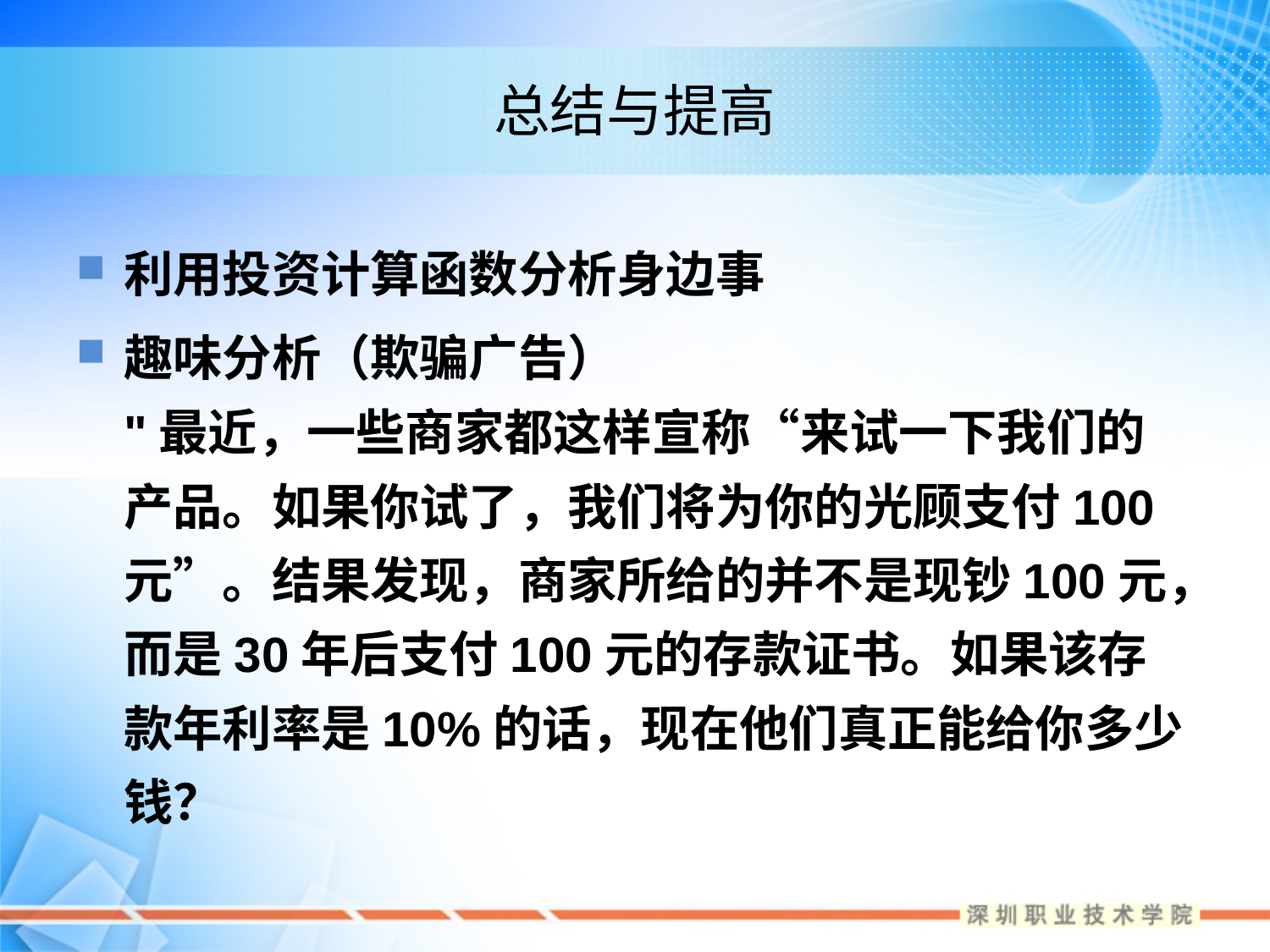

# 总结与提高
利用投资计算函数分析身边事
趣味分析（欺骗广告）					"最近，一些商家都这样宣称“来试一下我们的产品。如果你试了，我们将为你的光顾支付100元”。结果发现，商家所给的并不是现钞100元，而是30年后支付100元的存款证书。如果该存款年利率是10%的话，现在他们真正能给你多少钱？